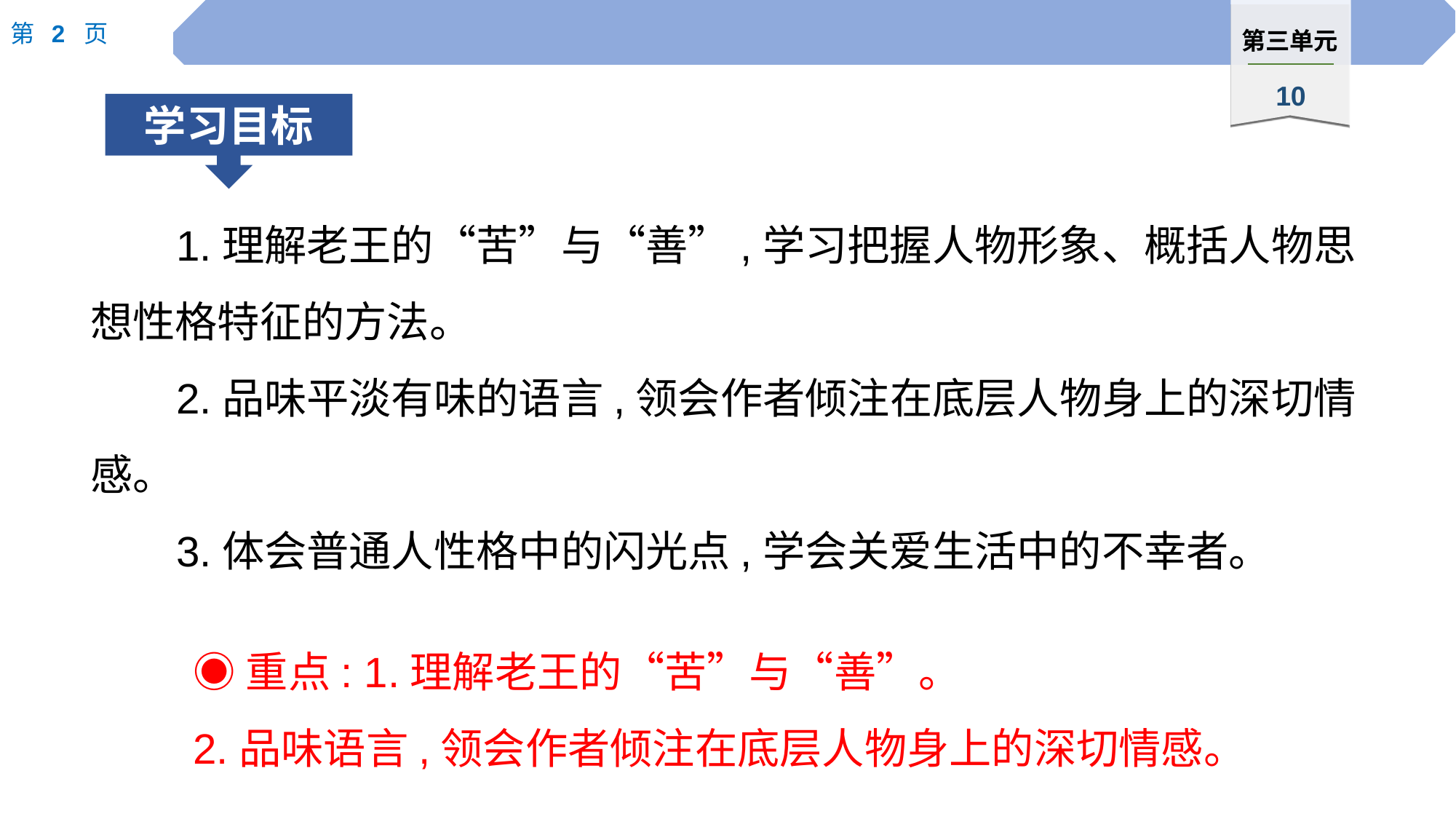

1.理解老王的“苦”与“善”,学习把握人物形象、概括人物思想性格特征的方法。
2.品味平淡有味的语言,领会作者倾注在底层人物身上的深切情感。
3.体会普通人性格中的闪光点,学会关爱生活中的不幸者。
◉重点: 1.理解老王的“苦”与“善”。
2.品味语言,领会作者倾注在底层人物身上的深切情感。